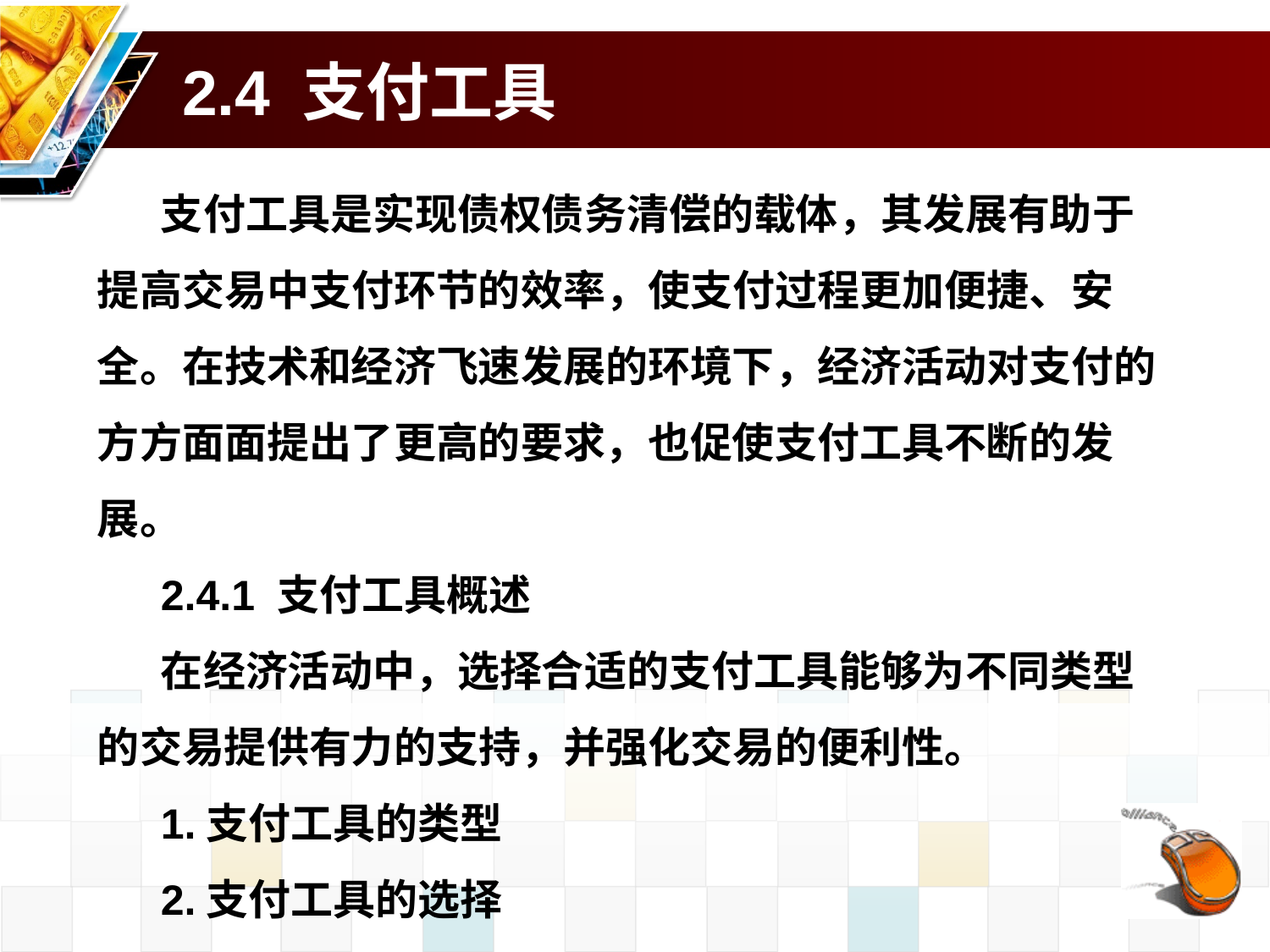

# 2.4 支付工具
支付工具是实现债权债务清偿的载体，其发展有助于提高交易中支付环节的效率，使支付过程更加便捷、安全。在技术和经济飞速发展的环境下，经济活动对支付的方方面面提出了更高的要求，也促使支付工具不断的发展。
2.4.1 支付工具概述
在经济活动中，选择合适的支付工具能够为不同类型的交易提供有力的支持，并强化交易的便利性。
1.支付工具的类型
2.支付工具的选择